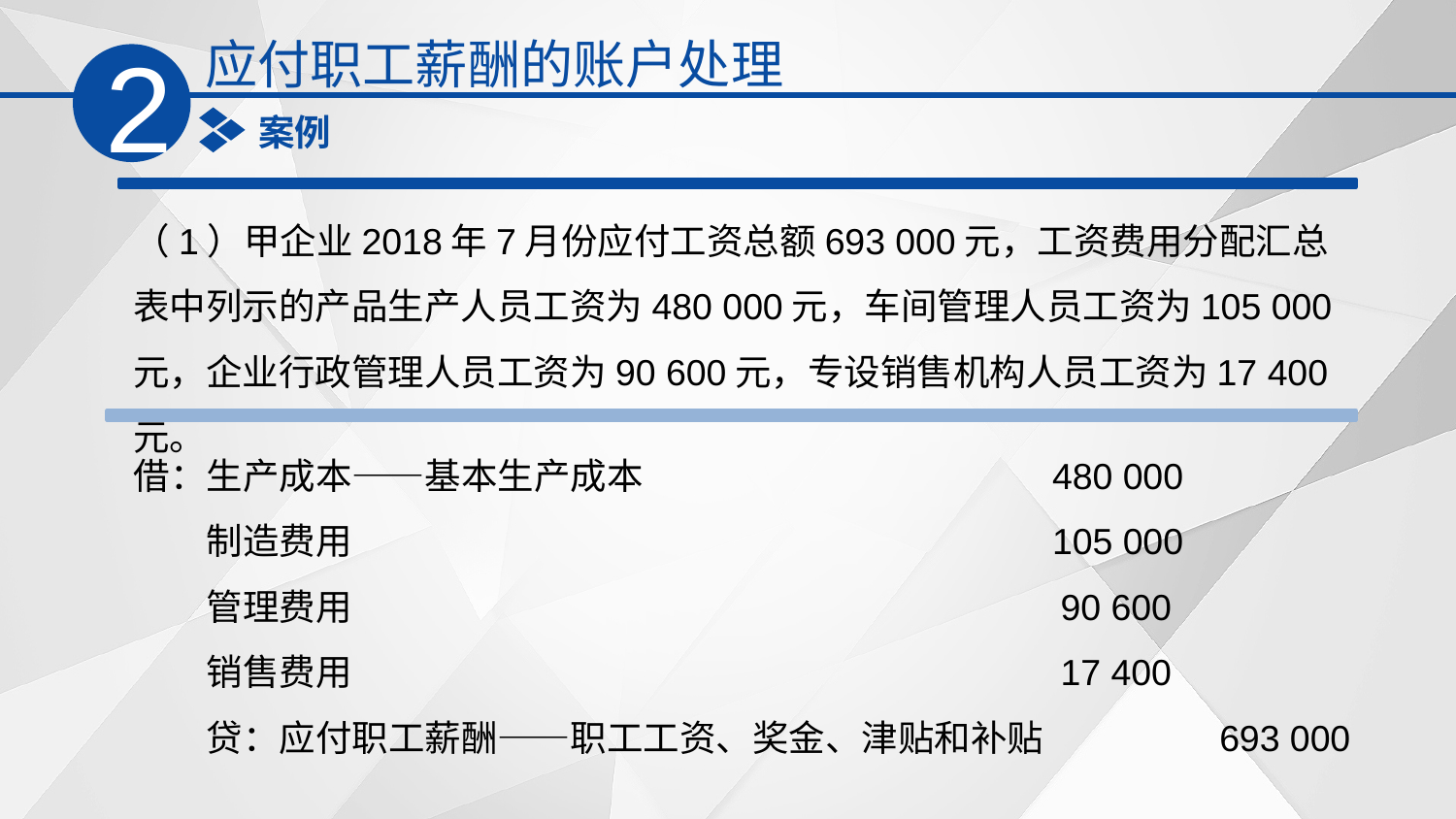

应付职工薪酬的账户处理
2

案例

（1）甲企业2018年7月份应付工资总额693 000元，工资费用分配汇总表中列示的产品生产人员工资为480 000元，车间管理人员工资为105 000元，企业行政管理人员工资为90 600元，专设销售机构人员工资为17 400元。

借：生产成本——基本生产成本　　　　　　　　　　　480 000
　　制造费用　　　　　　　　　　　　　　　　　　　105 000
　　管理费用　　　　　　　　　　　　　　　　　　 　90 600
　　销售费用　　　　　　　　　　　　　　　　　　　 17 400
　　贷：应付职工薪酬——职工工资、奖金、津贴和补贴　　　       693 000